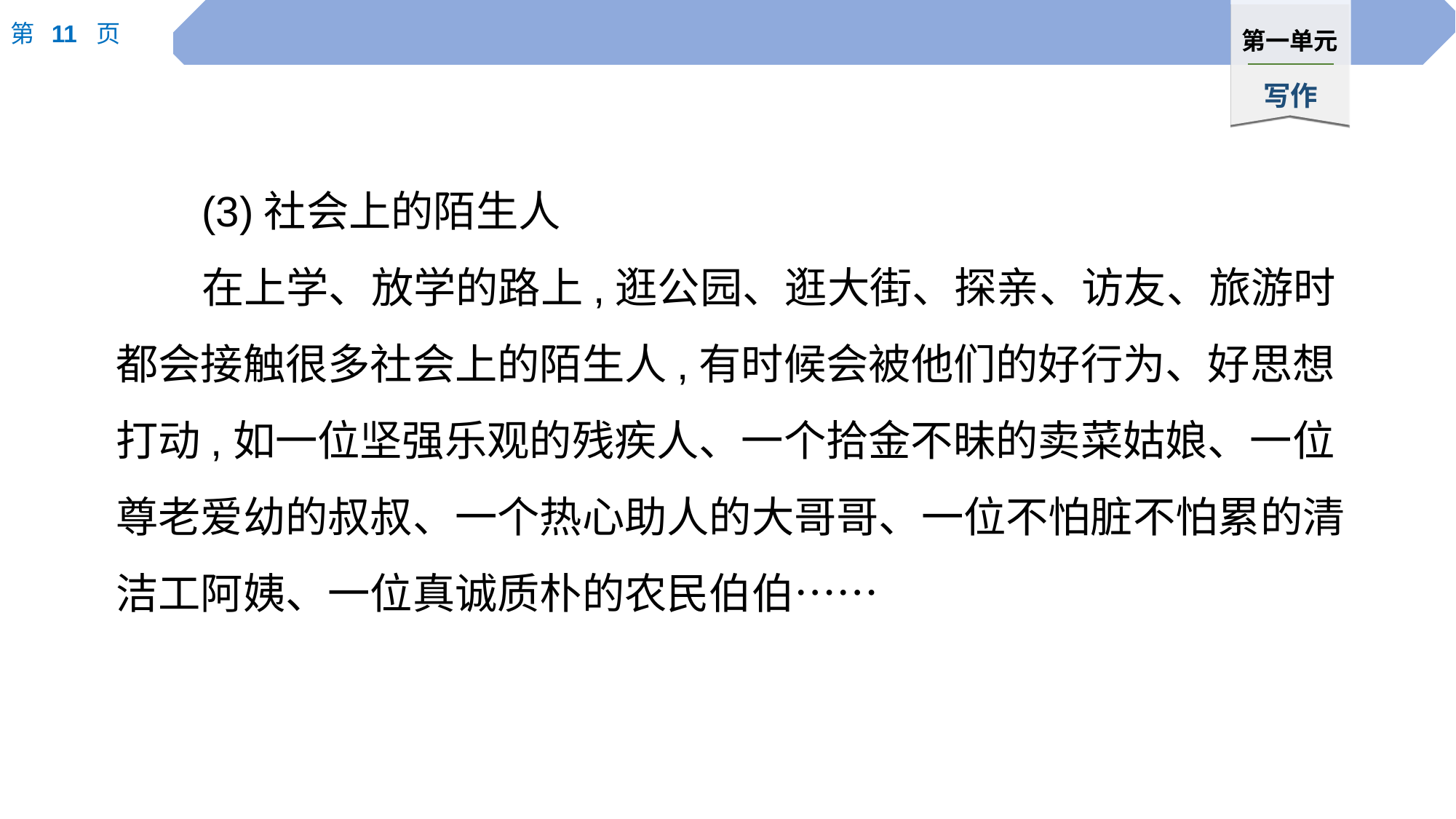

(3)社会上的陌生人
在上学、放学的路上,逛公园、逛大街、探亲、访友、旅游时都会接触很多社会上的陌生人,有时候会被他们的好行为、好思想打动,如一位坚强乐观的残疾人、一个拾金不昧的卖菜姑娘、一位尊老爱幼的叔叔、一个热心助人的大哥哥、一位不怕脏不怕累的清洁工阿姨、一位真诚质朴的农民伯伯……